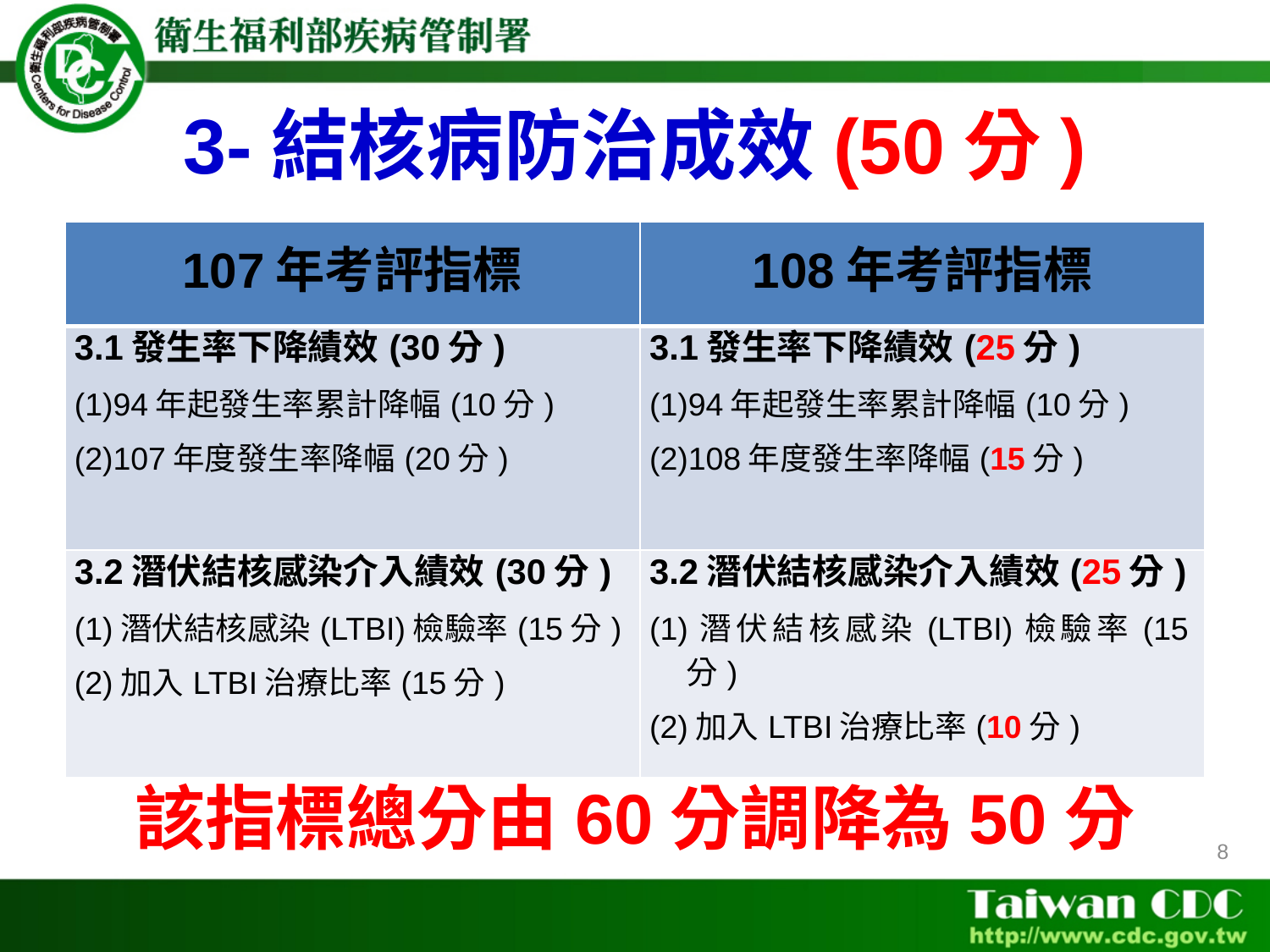

# 3-結核病防治成效(50分)
| 107年考評指標 | 108年考評指標 |
| --- | --- |
| 3.1發生率下降績效(30分) (1)94年起發生率累計降幅(10分) (2)107年度發生率降幅(20分) | 3.1發生率下降績效(25分) (1)94年起發生率累計降幅(10分) (2)108年度發生率降幅(15分) |
| 3.2潛伏結核感染介入績效(30分) (1)潛伏結核感染(LTBI)檢驗率(15分) (2)加入LTBI治療比率(15分) | 3.2潛伏結核感染介入績效(25分) (1)潛伏結核感染(LTBI)檢驗率(15分) (2)加入LTBI治療比率(10分) |
該指標總分由60分調降為50分
8